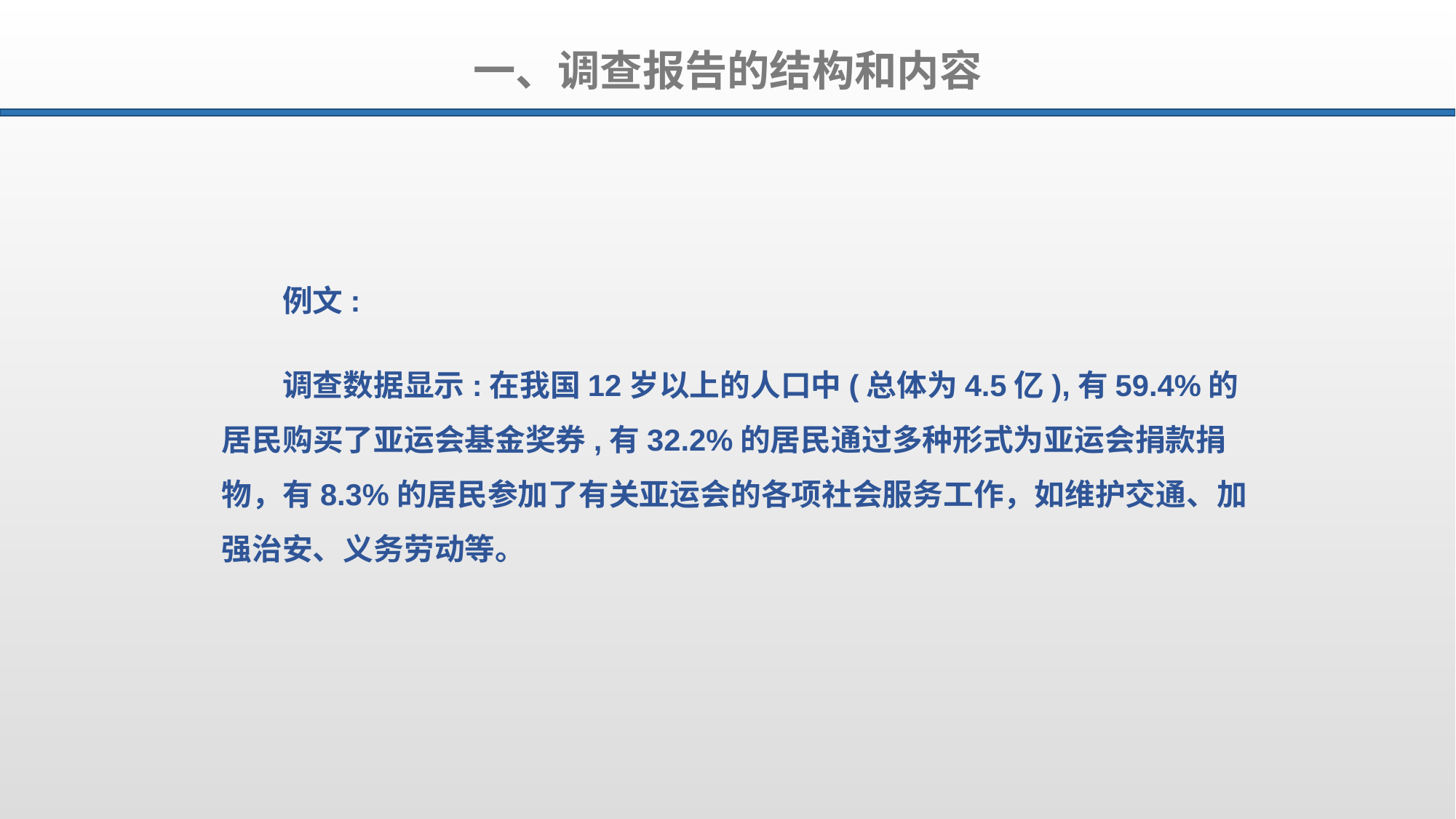

一、调查报告的结构和内容

例文:
调查数据显示:在我国12岁以上的人口中(总体为4.5亿),有59.4%的居民购买了亚运会基金奖券,有32.2%的居民通过多种形式为亚运会捐款捐物，有8.3%的居民参加了有关亚运会的各项社会服务工作，如维护交通、加强治安、义务劳动等。